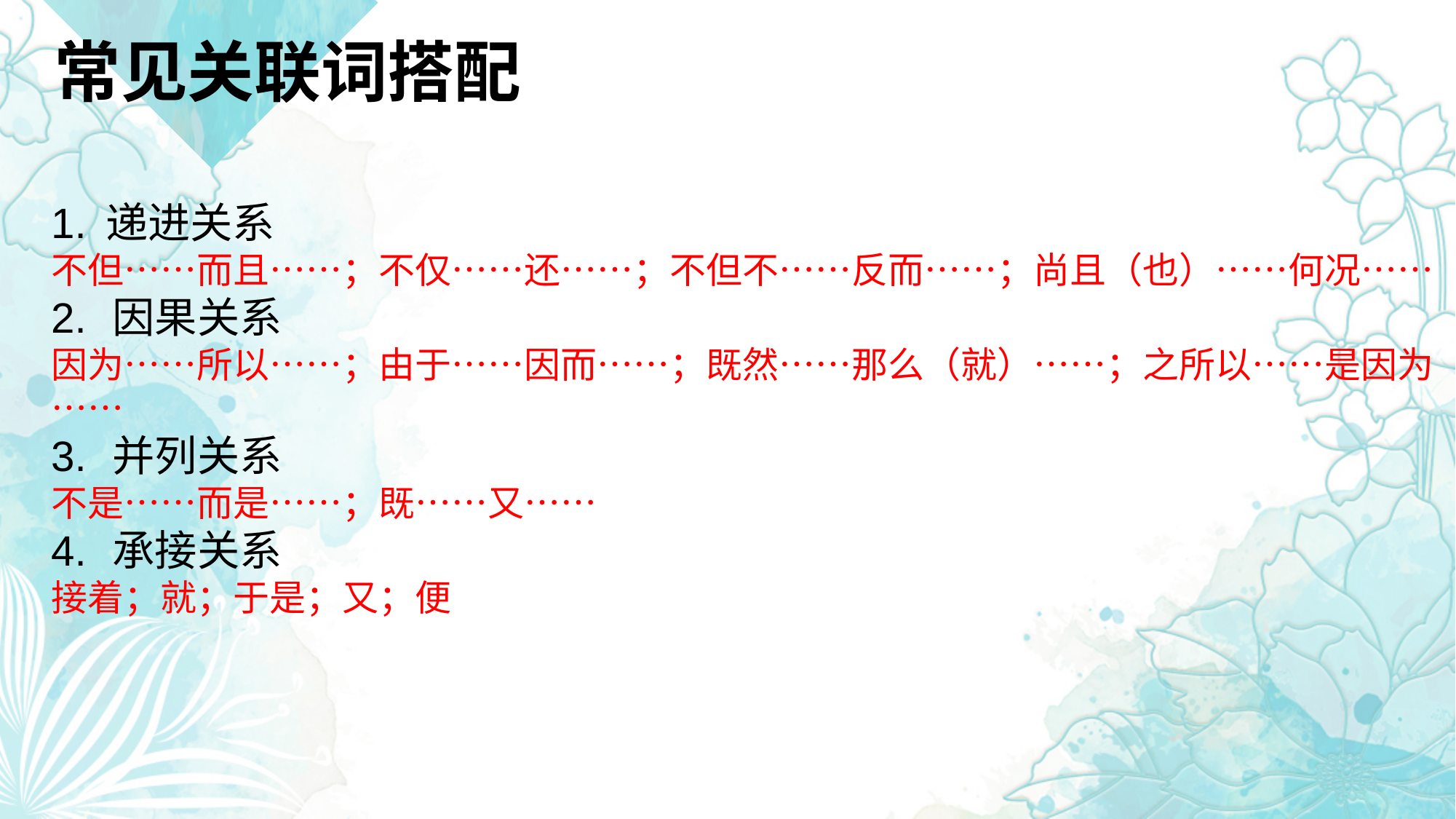

常见关联词搭配
递进关系
不但……而且……；不仅……还……；不但不……反而……；尚且（也）……何况……
因果关系
因为……所以……；由于……因而……；既然……那么（就）……；之所以……是因为……
并列关系
不是……而是……；既……又……
承接关系
接着；就；于是；又；便